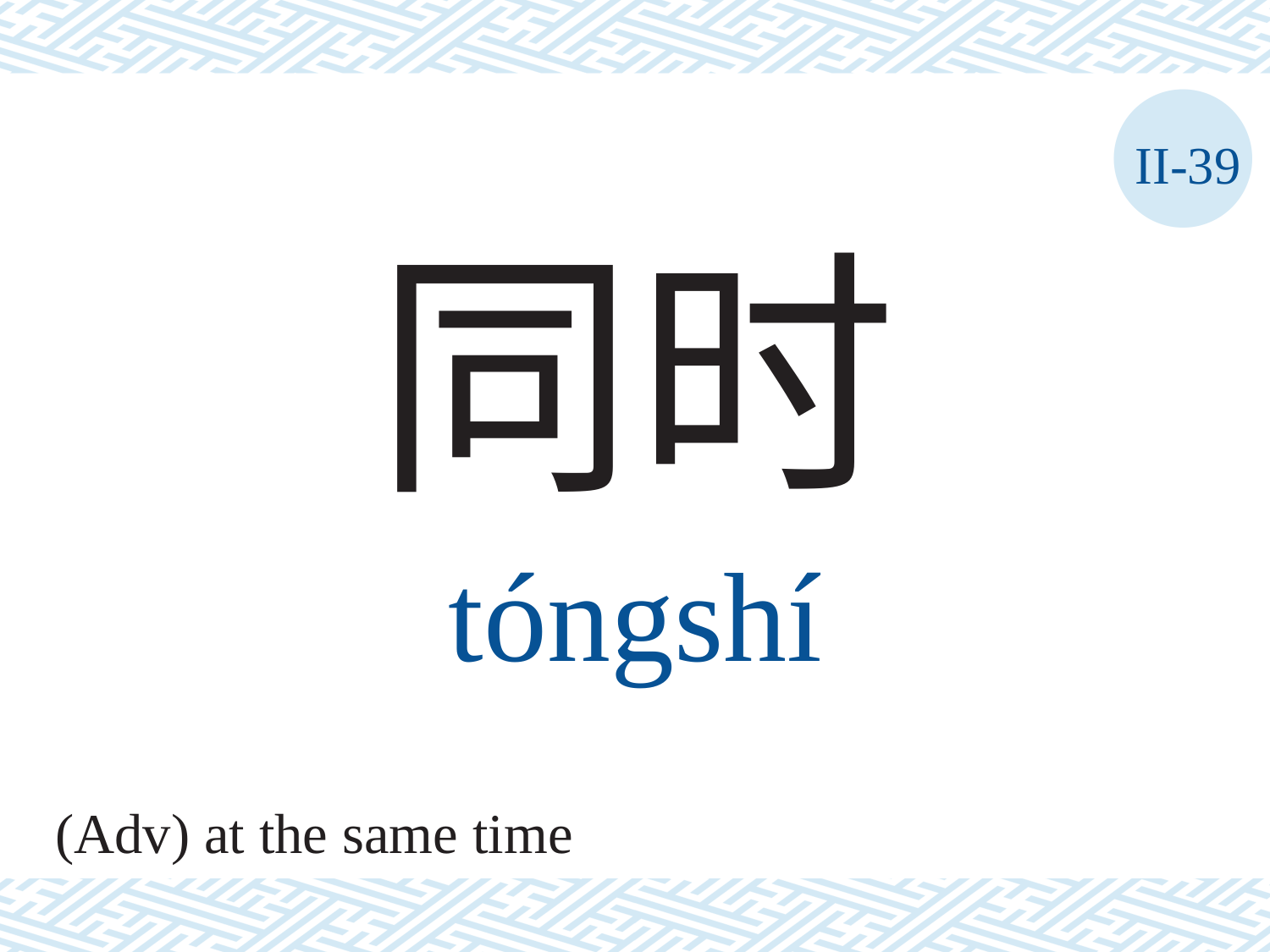

II-39
同时
tóngshí
(Adv) at the same time